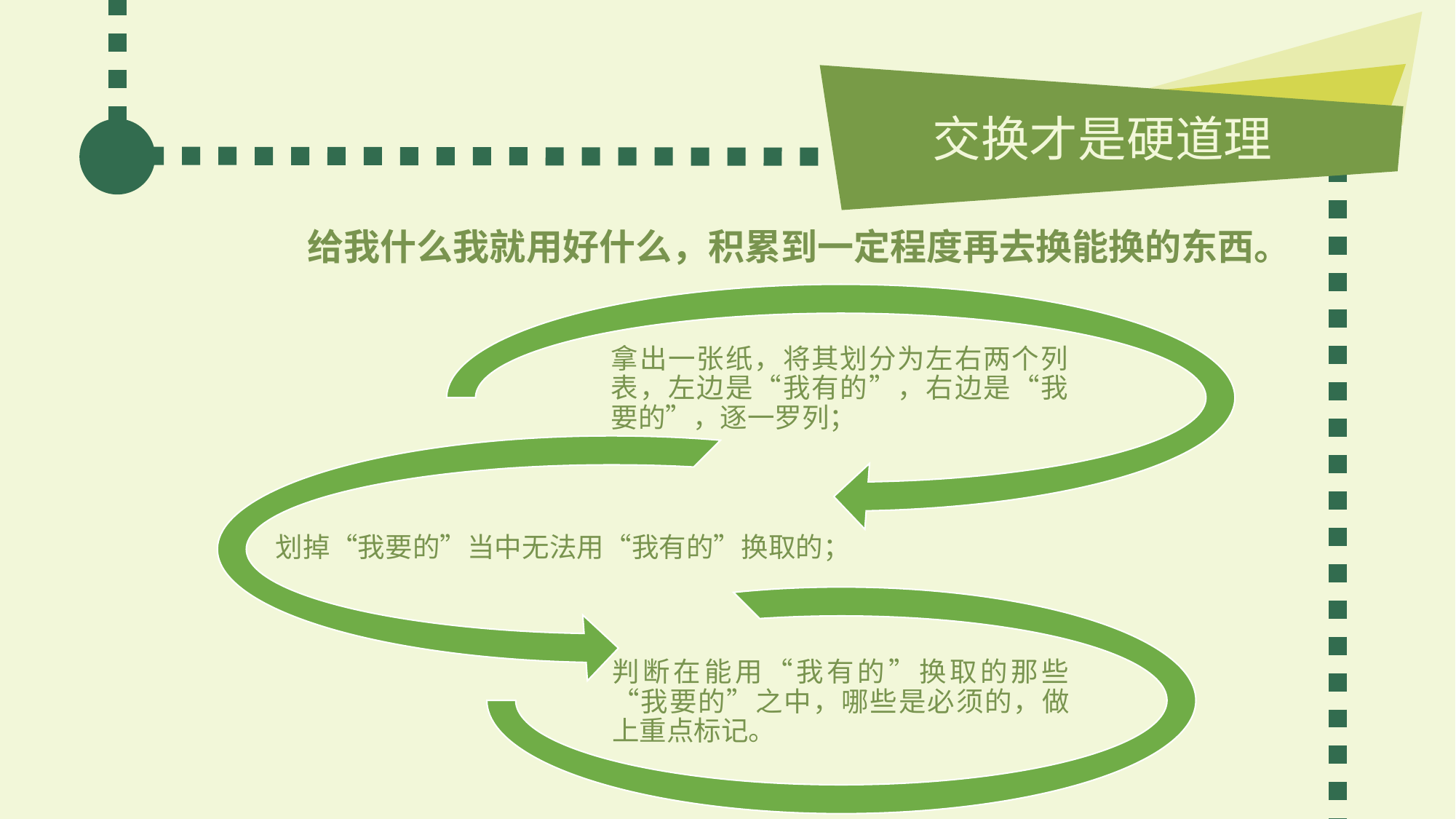

交换才是硬道理

给我什么我就用好什么，积累到一定程度再去换能换的东西。

拿出一张纸，将其划分为左右两个列表，左边是“我有的”，右边是“我要的”，逐一罗列；

划掉“我要的”当中无法用“我有的”换取的；

判断在能用“我有的”换取的那些“我要的”之中，哪些是必须的，做上重点标记。